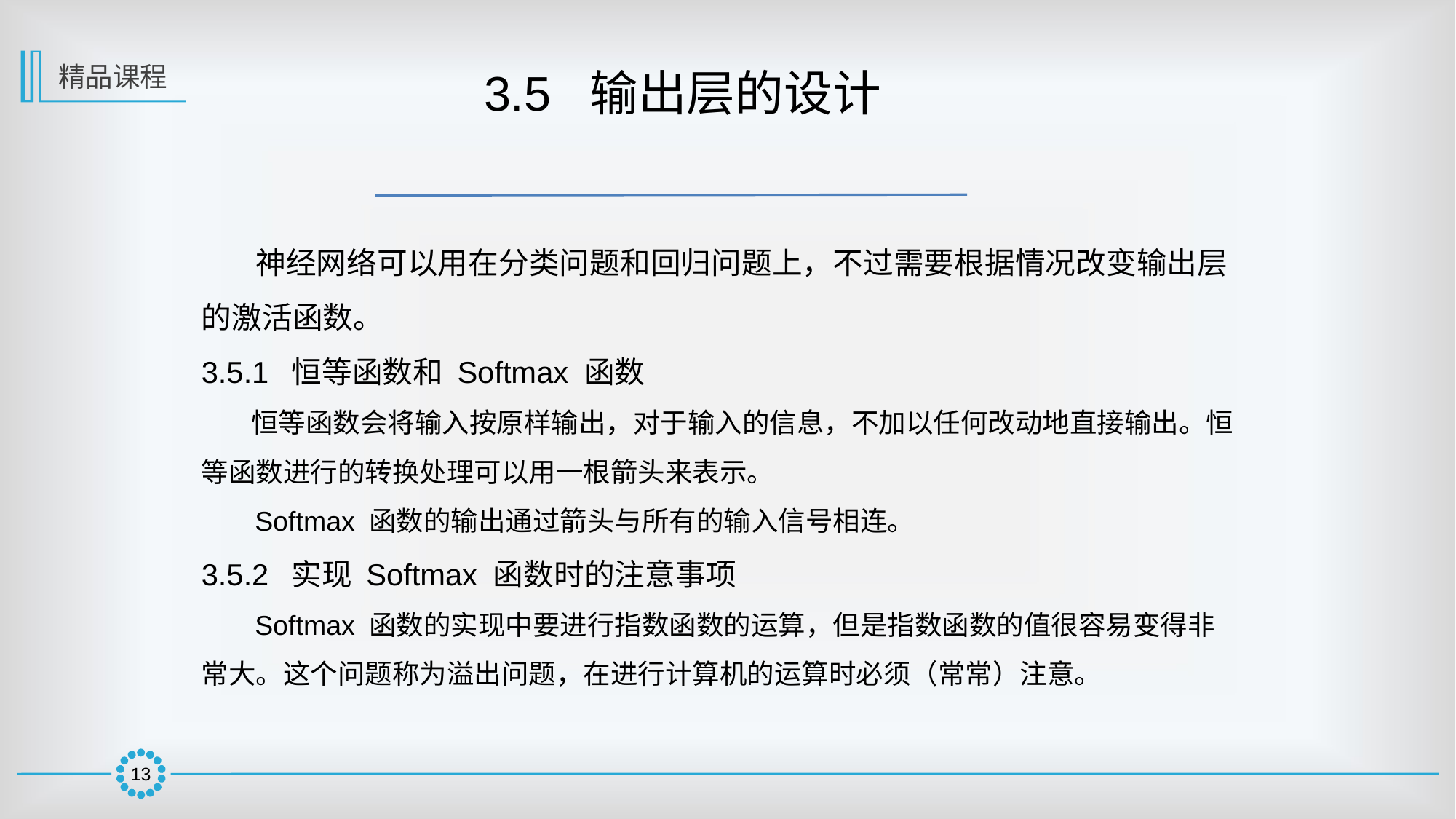

精品课程
 3.5  输出层的设计

       神经网络可以用在分类问题和回归问题上，不过需要根据情况改变输出层的激活函数。
3.5.1 恒等函数和 Softmax 函数
       恒等函数会将输入按原样输出，对于输入的信息，不加以任何改动地直接输出。恒等函数进行的转换处理可以用一根箭头来表示。
       Softmax 函数的输出通过箭头与所有的输入信号相连。
3.5.2 实现 Softmax 函数时的注意事项
       Softmax 函数的实现中要进行指数函数的运算，但是指数函数的值很容易变得非常大。这个问题称为溢出问题，在进行计算机的运算时必须（常常）注意。

13